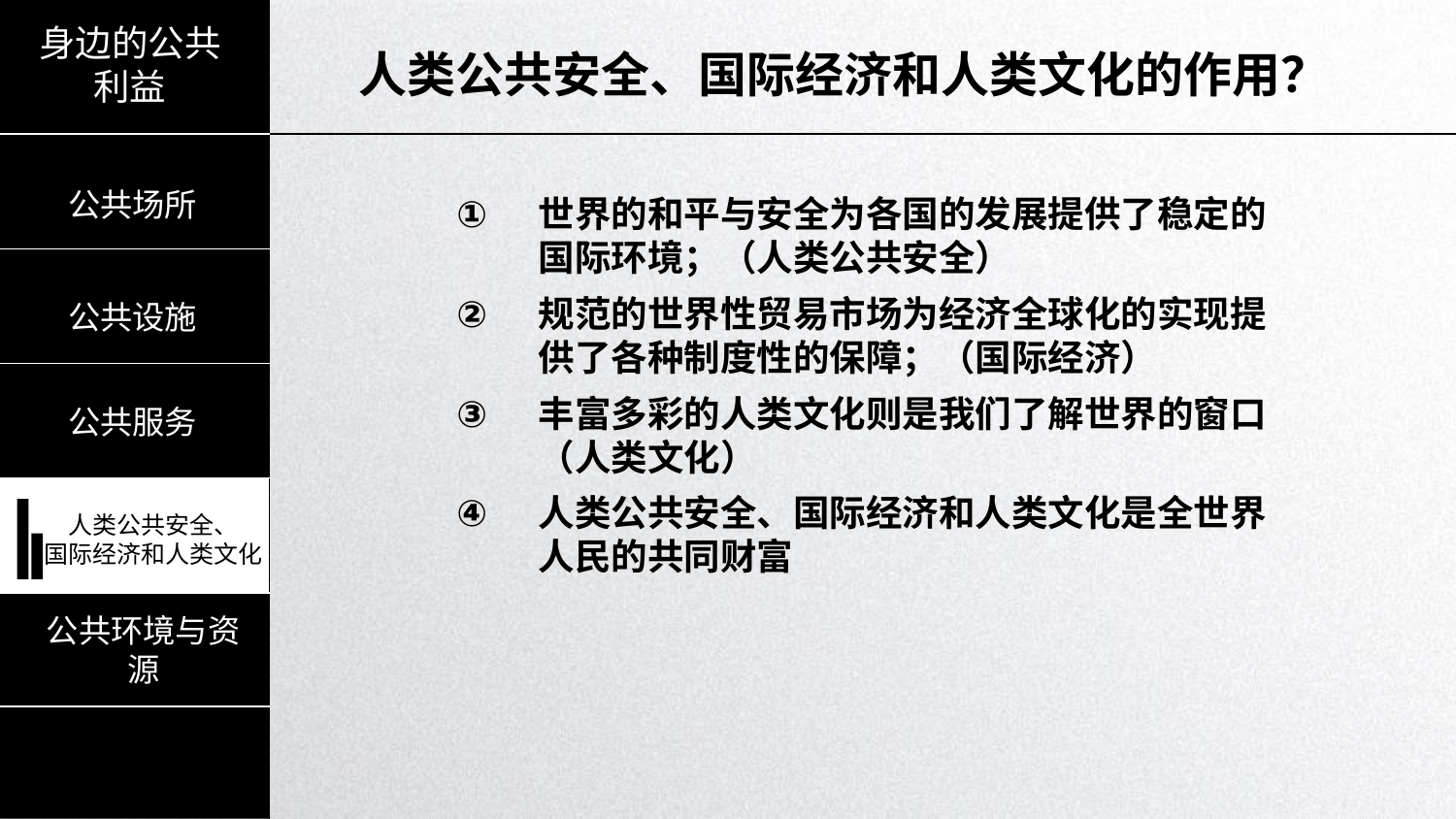

●图片2的说明文字
●图片2的说明文字
●图片2的说明文字
●图片2的说明文字
●图片2的说明文字
●图片1的说明文字
●图片1的说明文字
●图片1的说明文字
●图片1的说明文字
●图片1的说明文字
身边的公共利益
人类公共安全、国际经济和人类文化的作用？

公共场所
世界的和平与安全为各国的发展提供了稳定的国际环境；（人类公共安全）
规范的世界性贸易市场为经济全球化的实现提供了各种制度性的保障；（国际经济）
丰富多彩的人类文化则是我们了解世界的窗口（人类文化）
人类公共安全、国际经济和人类文化是全世界人民的共同财富

公共设施

公共服务

人类公共安全、
国际经济和人类文化
公共环境与资源